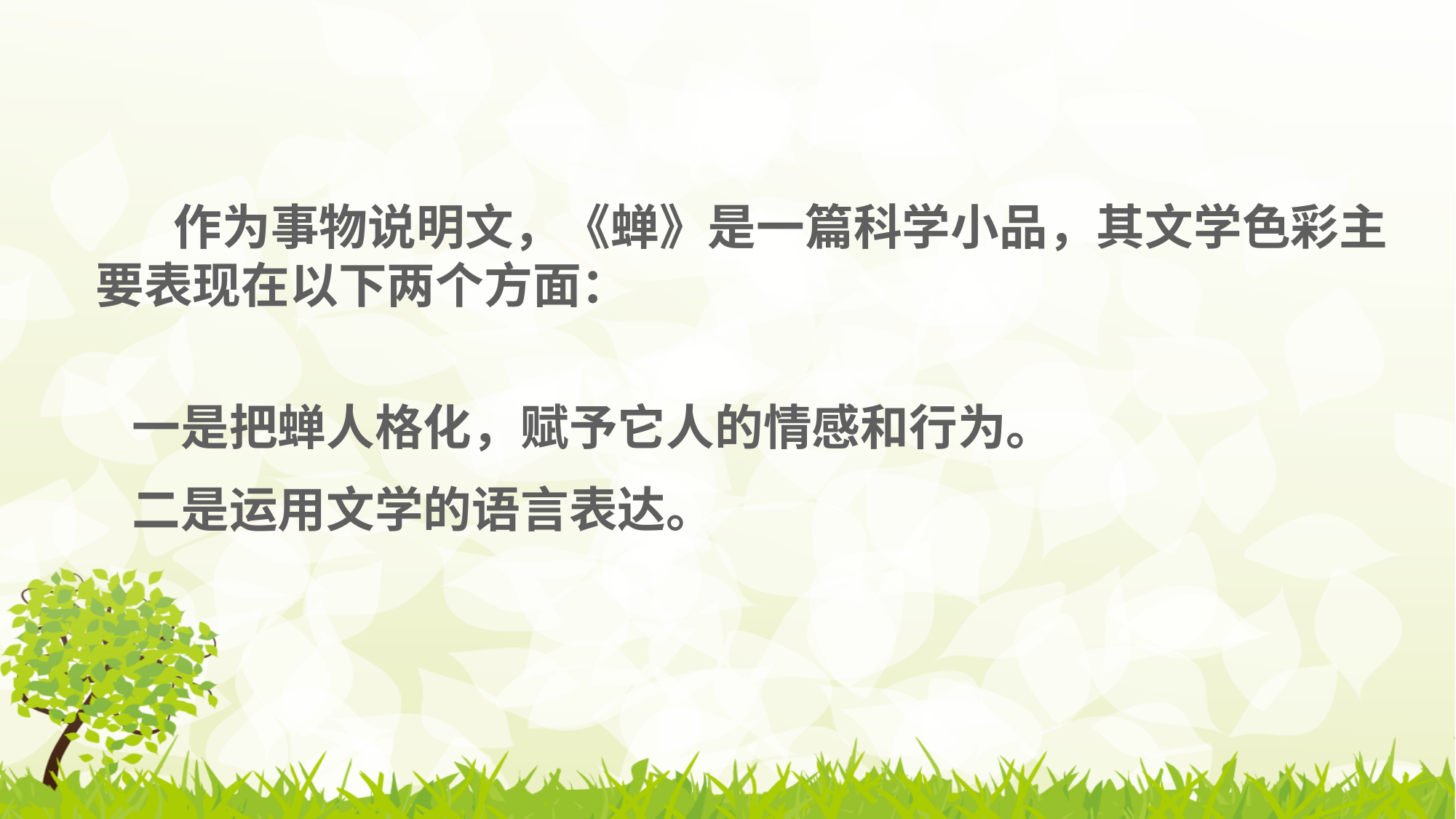

作为事物说明文，《蝉》是一篇科学小品，其文学色彩主要表现在以下两个方面：
一是把蝉人格化，赋予它人的情感和行为。
二是运用文学的语言表达。